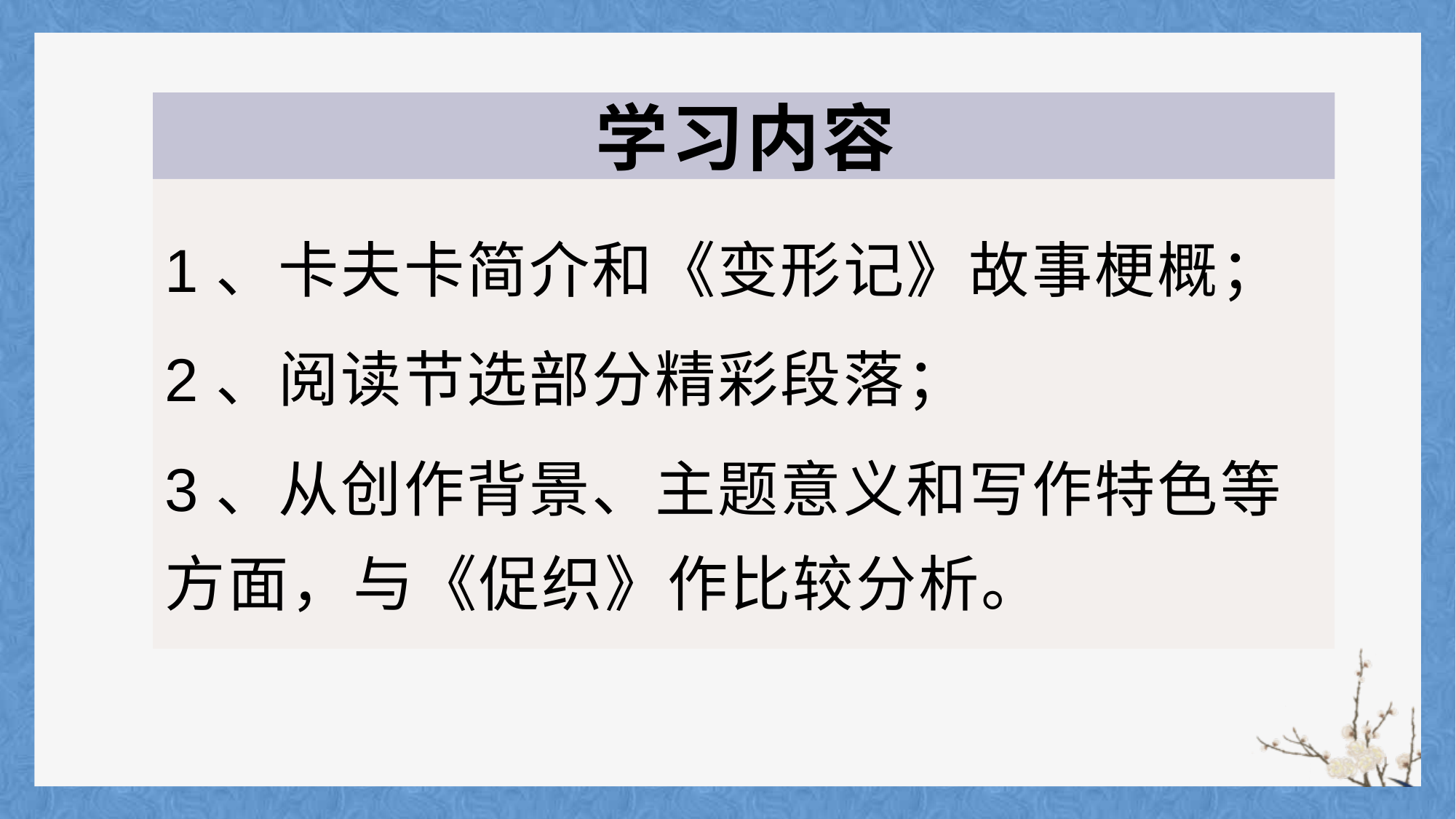

# 学习内容
1、卡夫卡简介和《变形记》故事梗概；
2、阅读节选部分精彩段落；
3、从创作背景、主题意义和写作特色等方面，与《促织》作比较分析。